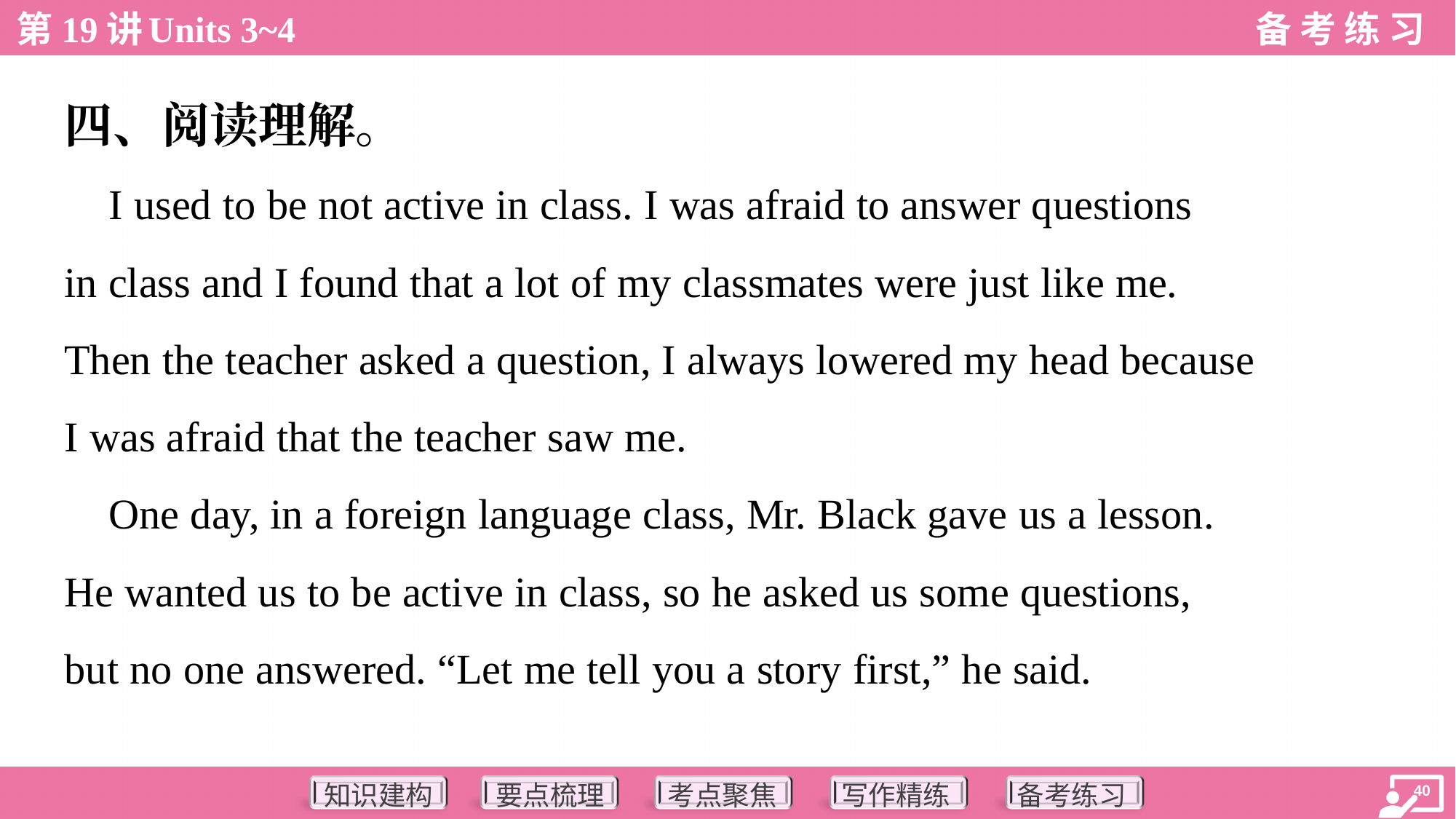

四、阅读理解。
    I used to be not active in class. I was afraid to answer questions
in class and I found that a lot of my classmates were just like me.
Then the teacher asked a question, I always lowered my head because
I was afraid that the teacher saw me.
    One day, in a foreign language class, Mr. Black gave us a lesson.
He wanted us to be active in class, so he asked us some questions,
but no one answered. “Let me tell you a story first,” he said.